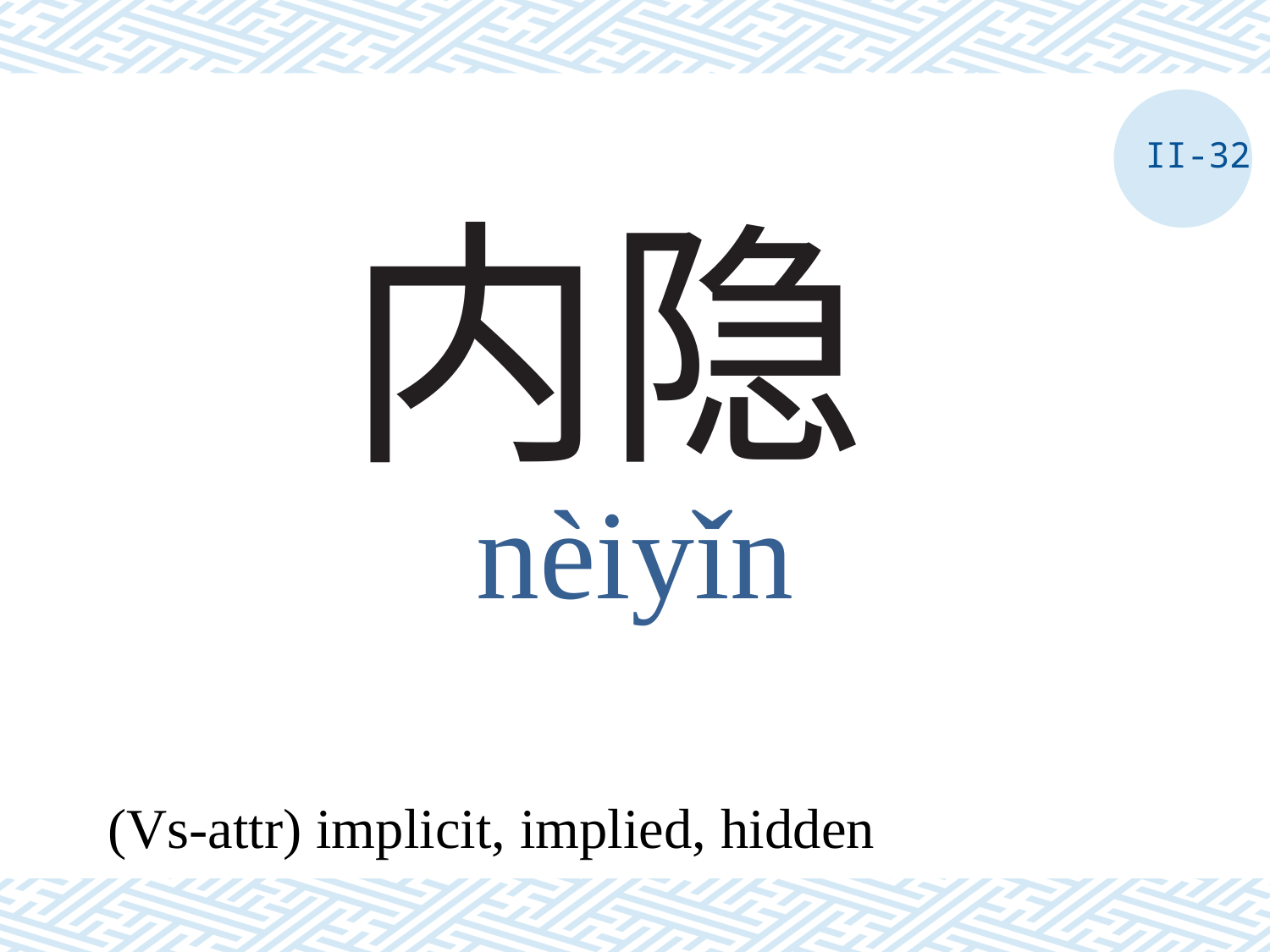

II-32

# 内隐
nèiyǐn
(Vs-attr) implicit, implied, hidden